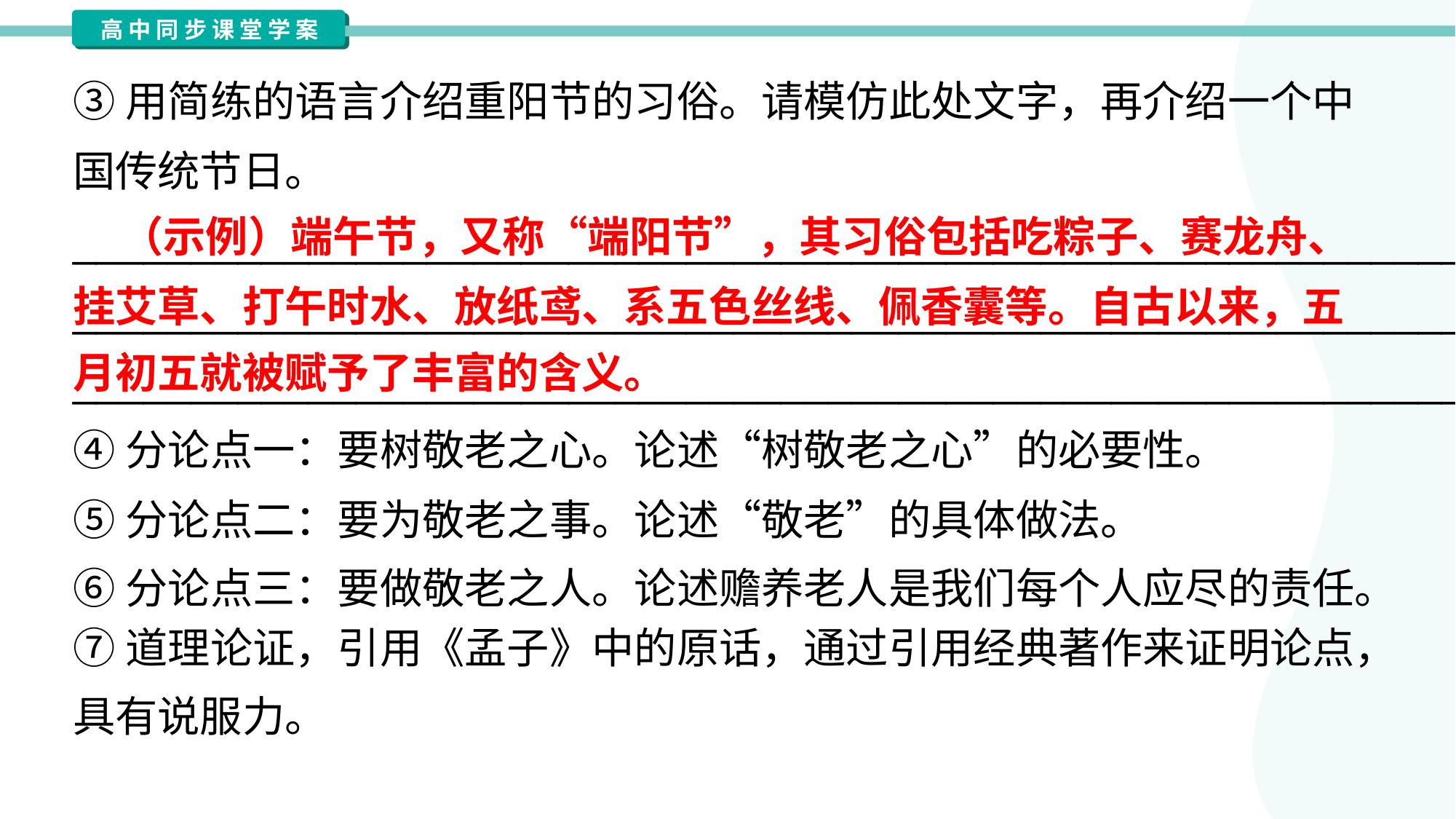

③用简练的语言介绍重阳节的习俗。请模仿此处文字，再介绍一个中
国传统节日。
_____________________________________________________________
_____________________________________________________________
_____________________________________________________________
④分论点一：要树敬老之心。论述“树敬老之心”的必要性。
⑤分论点二：要为敬老之事。论述“敬老”的具体做法。
⑥分论点三：要做敬老之人。论述赡养老人是我们每个人应尽的责任。
    （示例）端午节，又称“端阳节”，其习俗包括吃粽子、赛龙舟、
挂艾草、打午时水、放纸鸢、系五色丝线、佩香囊等。自古以来，五
月初五就被赋予了丰富的含义。
⑦道理论证，引用《孟子》中的原话，通过引用经典著作来证明论点，
具有说服力。